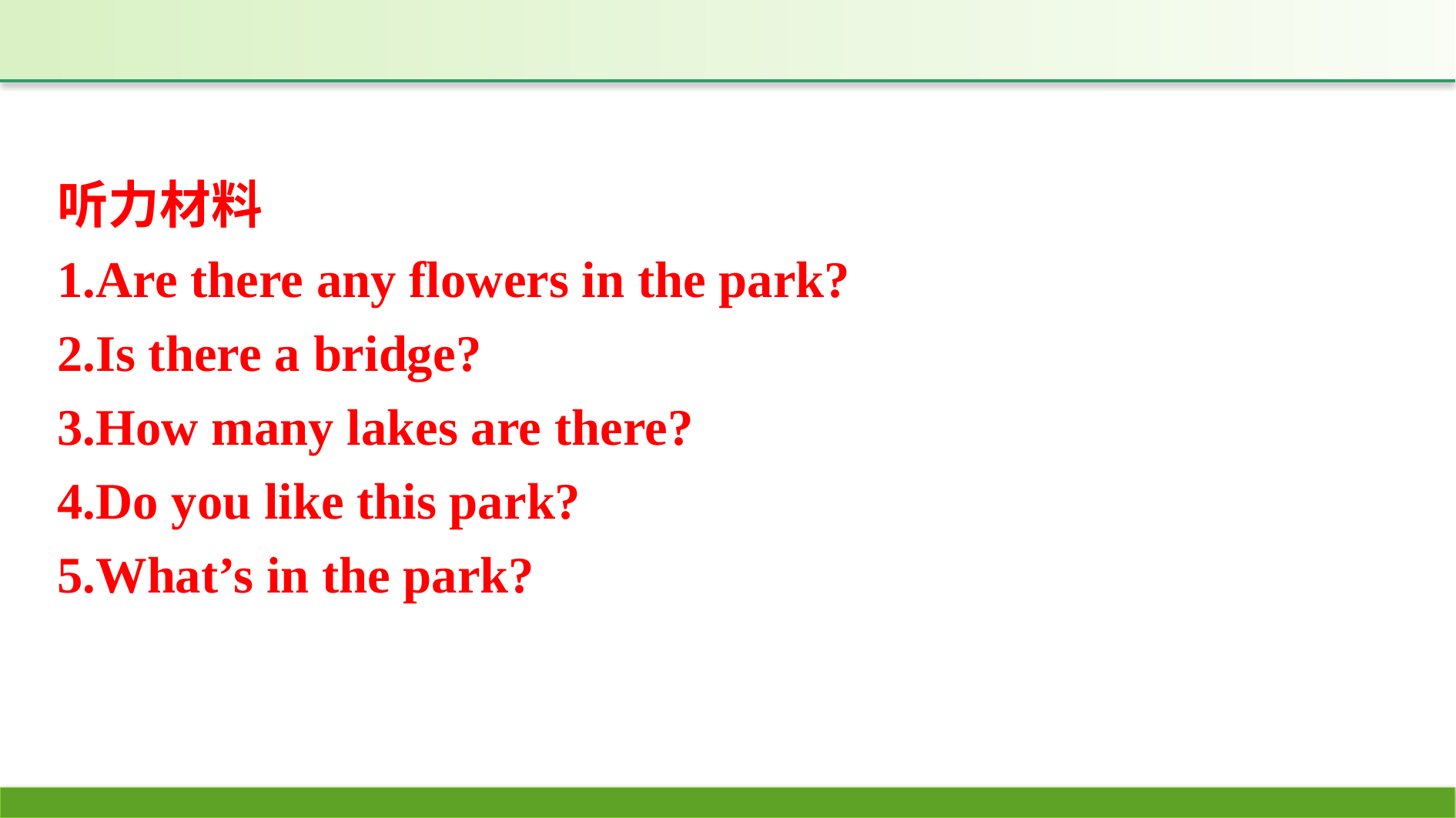

听力材料
1.Are there any flowers in the park?
2.Is there a bridge?
3.How many lakes are there?
4.Do you like this park?
5.What’s in the park?